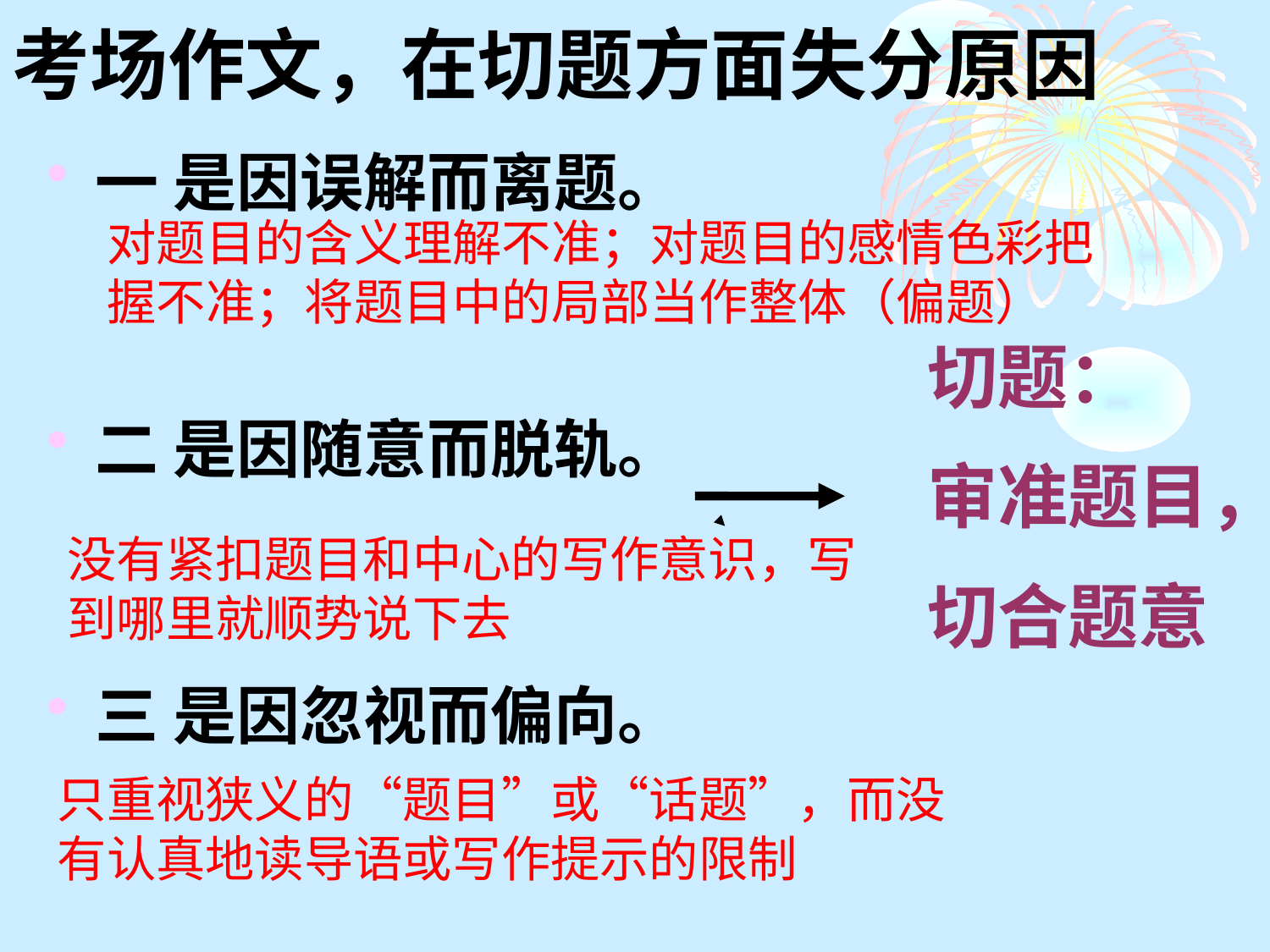

# 考场作文，在切题方面失分原因
一 是因误解而离题。

二 是因随意而脱轨。

三 是因忽视而偏向。

对题目的含义理解不准；对题目的感情色彩把握不准；将题目中的局部当作整体（偏题）
切题：
审准题目，
切合题意
没有紧扣题目和中心的写作意识，写到哪里就顺势说下去

只重视狭义的“题目”或“话题”，而没有认真地读导语或写作提示的限制